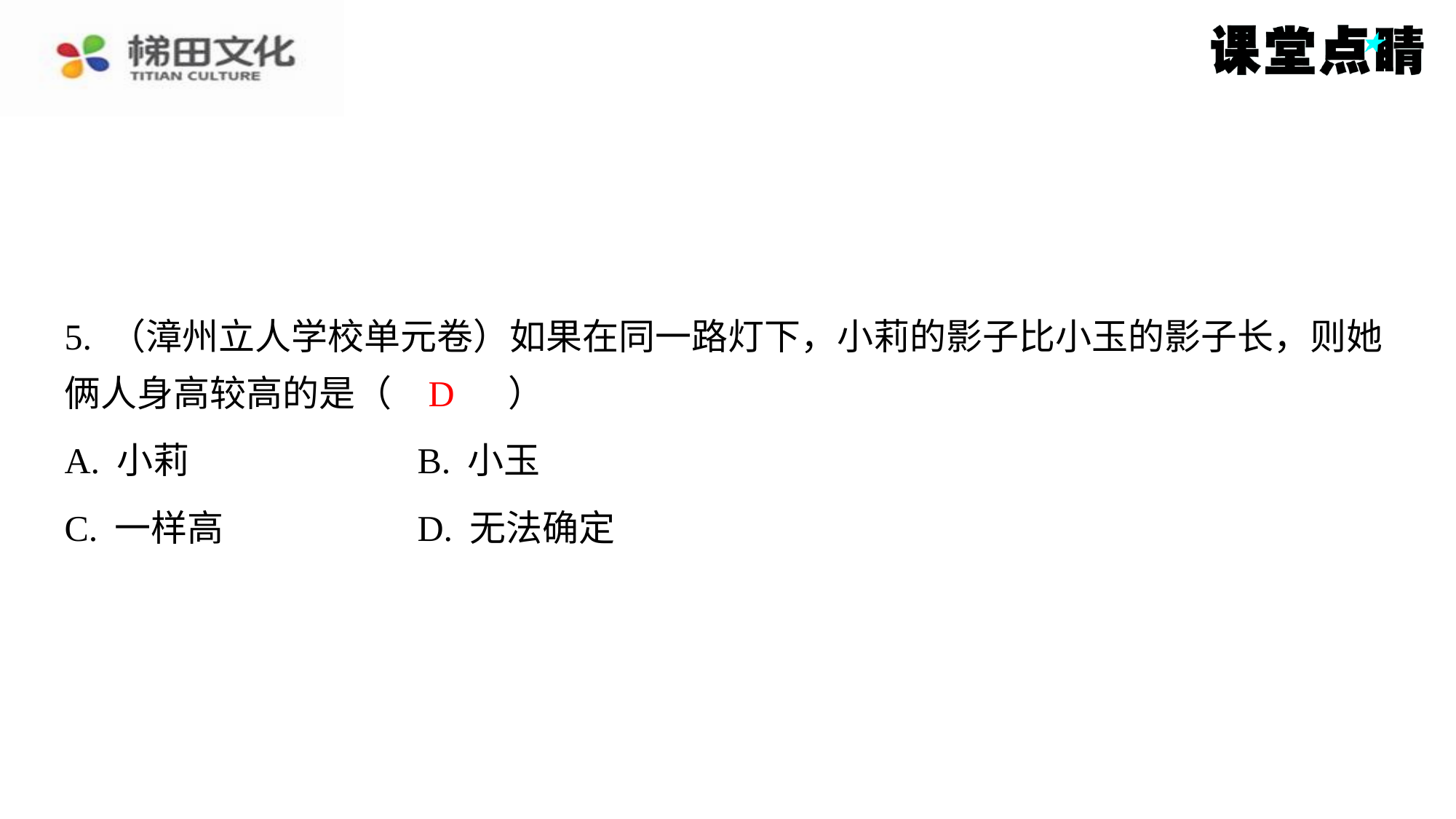

5. （漳州立人学校单元卷）如果在同一路灯下，小莉的影子比小玉的影子长，则她
俩人身高较高的是（　D　）
D
| A. 小莉 | B. 小玉 |
| --- | --- |
| C. 一样高 | D. 无法确定 |